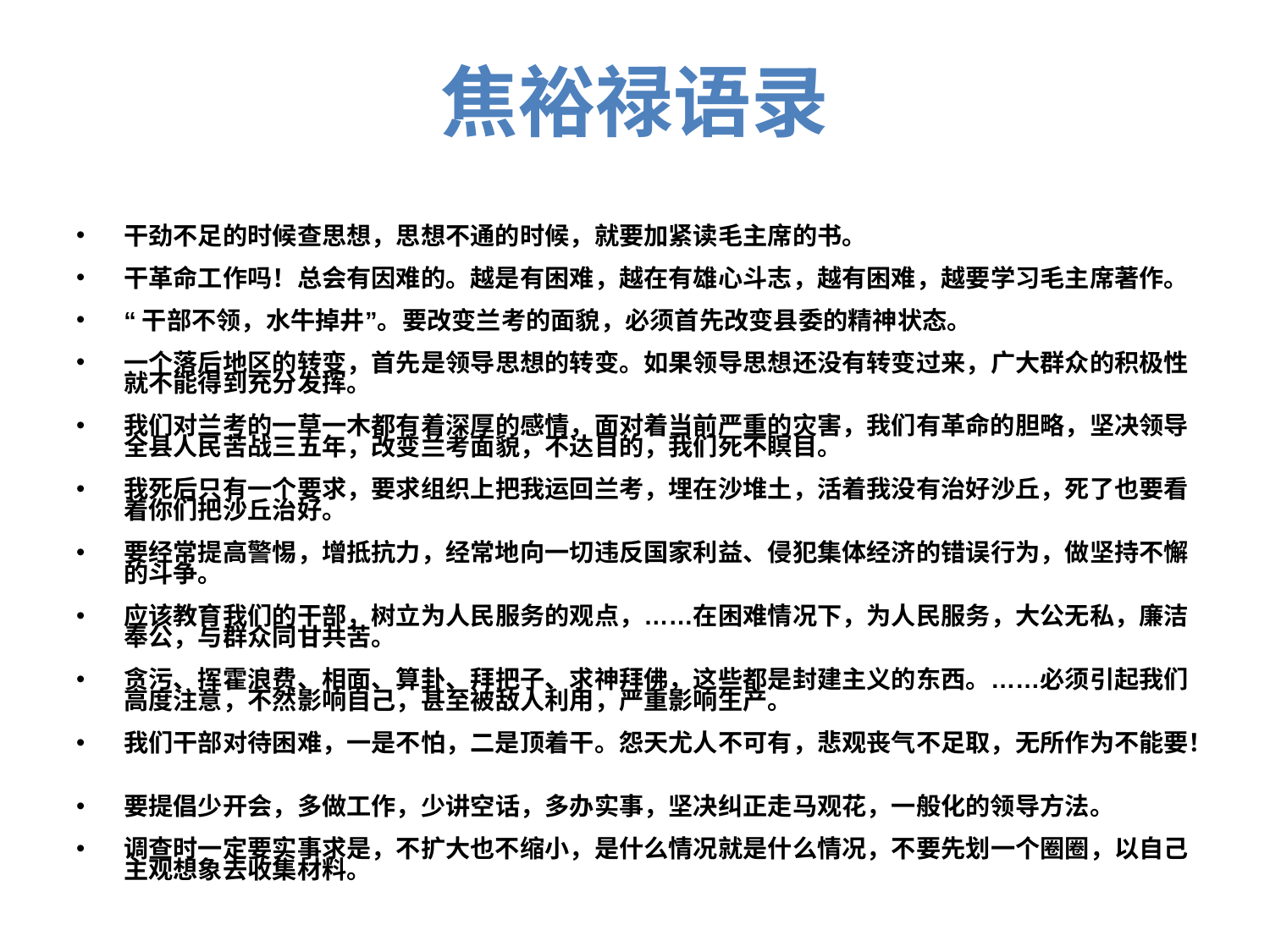

# 焦裕禄语录
干劲不足的时候查思想，思想不通的时候，就要加紧读毛主席的书。

干革命工作吗！总会有因难的。越是有困难，越在有雄心斗志，越有困难，越要学习毛主席著作。

“干部不领，水牛掉井”。要改变兰考的面貌，必须首先改变县委的精神状态。

一个落后地区的转变，首先是领导思想的转变。如果领导思想还没有转变过来，广大群众的积极性就不能得到充分发挥。

我们对兰考的一草一木都有着深厚的感情，面对着当前严重的灾害，我们有革命的胆略，坚决领导全县人民苦战三五年，改变兰考面貌，不达目的，我们死不瞑目。

我死后只有一个要求，要求组织上把我运回兰考，埋在沙堆土，活着我没有治好沙丘，死了也要看着你们把沙丘治好。

要经常提高警惕，增抵抗力，经常地向一切违反国家利益、侵犯集体经济的错误行为，做坚持不懈的斗争。

应该教育我们的干部，树立为人民服务的观点，……在困难情况下，为人民服务，大公无私，廉洁奉公，与群众同甘共苦。

贪污、挥霍浪费、相面、算卦、拜把子、求神拜佛，这些都是封建主义的东西。……必须引起我们高度注意，不然影响自己，甚至被敌人利用，严重影响生产。

我们干部对待困难，一是不怕，二是顶着干。怨天尤人不可有，悲观丧气不足取，无所作为不能要！

要提倡少开会，多做工作，少讲空话，多办实事，坚决纠正走马观花，一般化的领导方法。

调查时一定要实事求是，不扩大也不缩小，是什么情况就是什么情况，不要先划一个圈圈，以自己主观想象去收集材料。